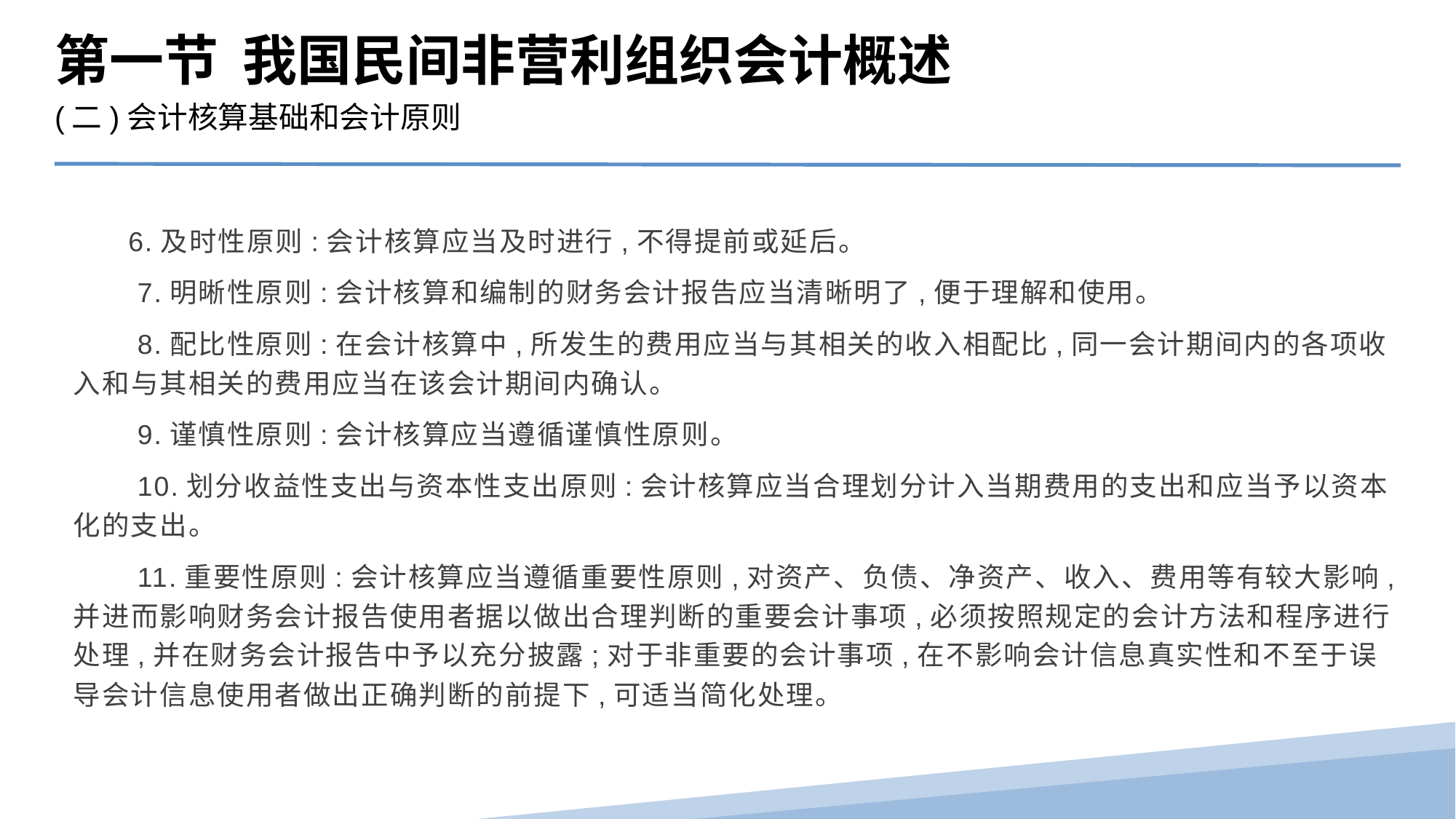

第一节  我国民间非营利组织会计概述
(二)会计核算基础和会计原则
      6.及时性原则:会计核算应当及时进行,不得提前或延后。
　　7.明晰性原则:会计核算和编制的财务会计报告应当清晰明了,便于理解和使用。
　　8.配比性原则:在会计核算中,所发生的费用应当与其相关的收入相配比,同一会计期间内的各项收入和与其相关的费用应当在该会计期间内确认。
　　9.谨慎性原则:会计核算应当遵循谨慎性原则。
　　10.划分收益性支出与资本性支出原则:会计核算应当合理划分计入当期费用的支出和应当予以资本化的支出。
　　11.重要性原则:会计核算应当遵循重要性原则,对资产、负债、净资产、收入、费用等有较大影响,并进而影响财务会计报告使用者据以做出合理判断的重要会计事项,必须按照规定的会计方法和程序进行处理,并在财务会计报告中予以充分披露;对于非重要的会计事项,在不影响会计信息真实性和不至于误导会计信息使用者做出正确判断的前提下,可适当简化处理。